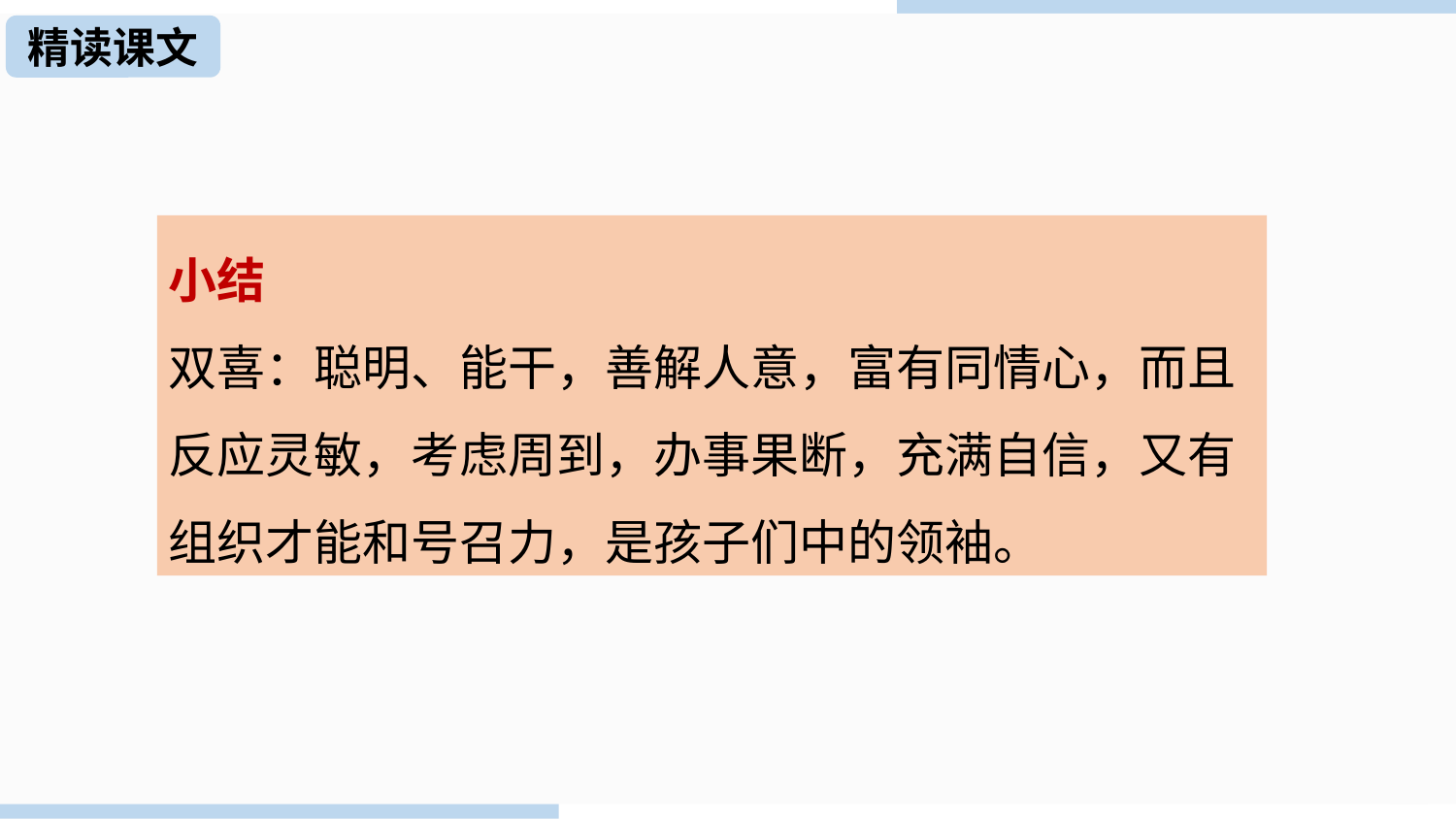

精读课文
小结
双喜：聪明、能干，善解人意，富有同情心，而且反应灵敏，考虑周到，办事果断，充满自信，又有组织才能和号召力，是孩子们中的领袖。